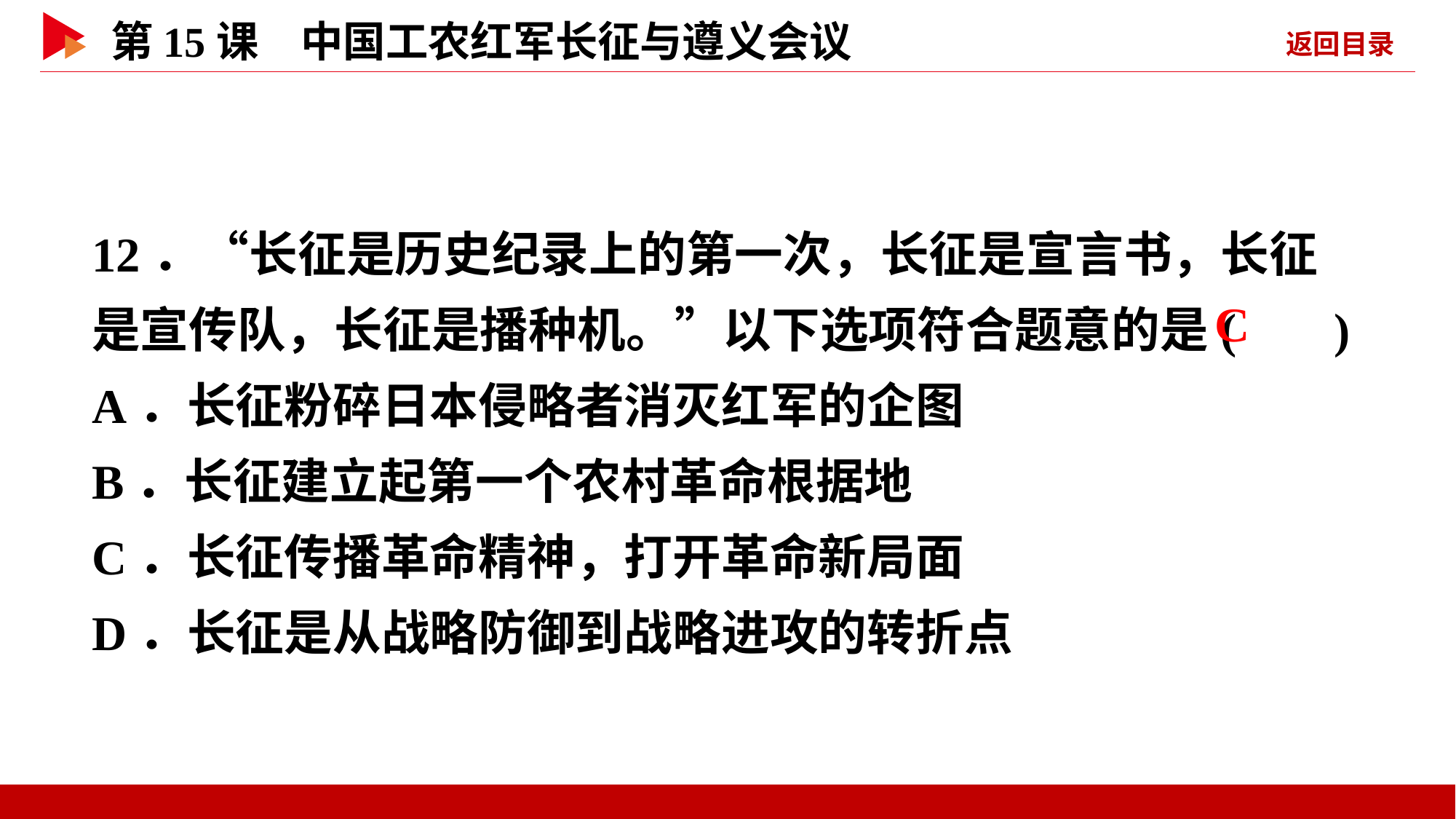

12．“长征是历史纪录上的第一次，长征是宣言书，长征是宣传队，长征是播种机。”以下选项符合题意的是(        )
A．长征粉碎日本侵略者消灭红军的企图
B．长征建立起第一个农村革命根据地
C．长征传播革命精神，打开革命新局面
D．长征是从战略防御到战略进攻的转折点
   C